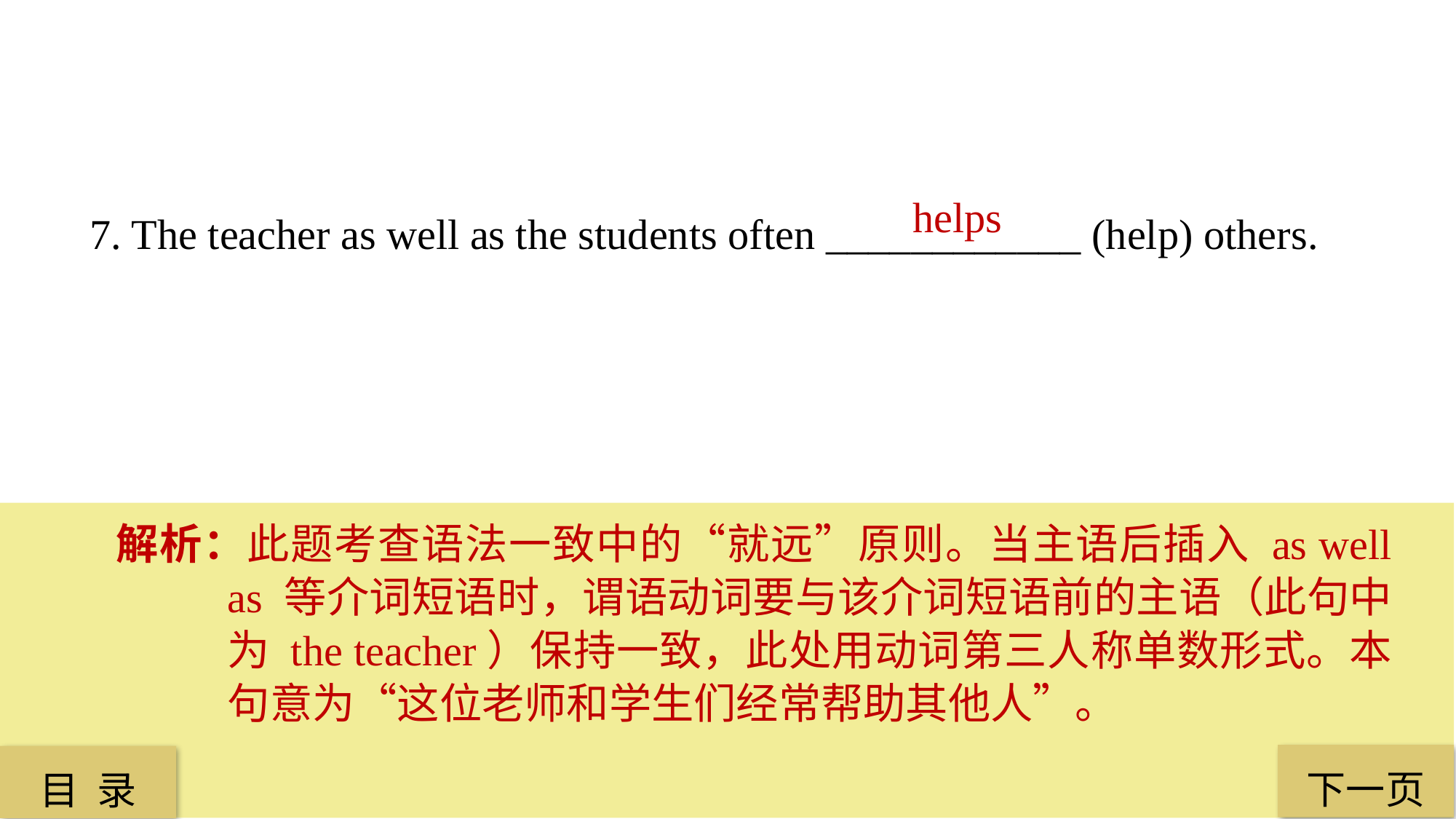

helps
7. The teacher as well as the students often ____________ (help) others.
解析：此题考查语法一致中的“就远”原则。当主语后插入 as well as 等介词短语时，谓语动词要与该介词短语前的主语（此句中为 the teacher）保持一致，此处用动词第三人称单数形式。本句意为“这位老师和学生们经常帮助其他人”。